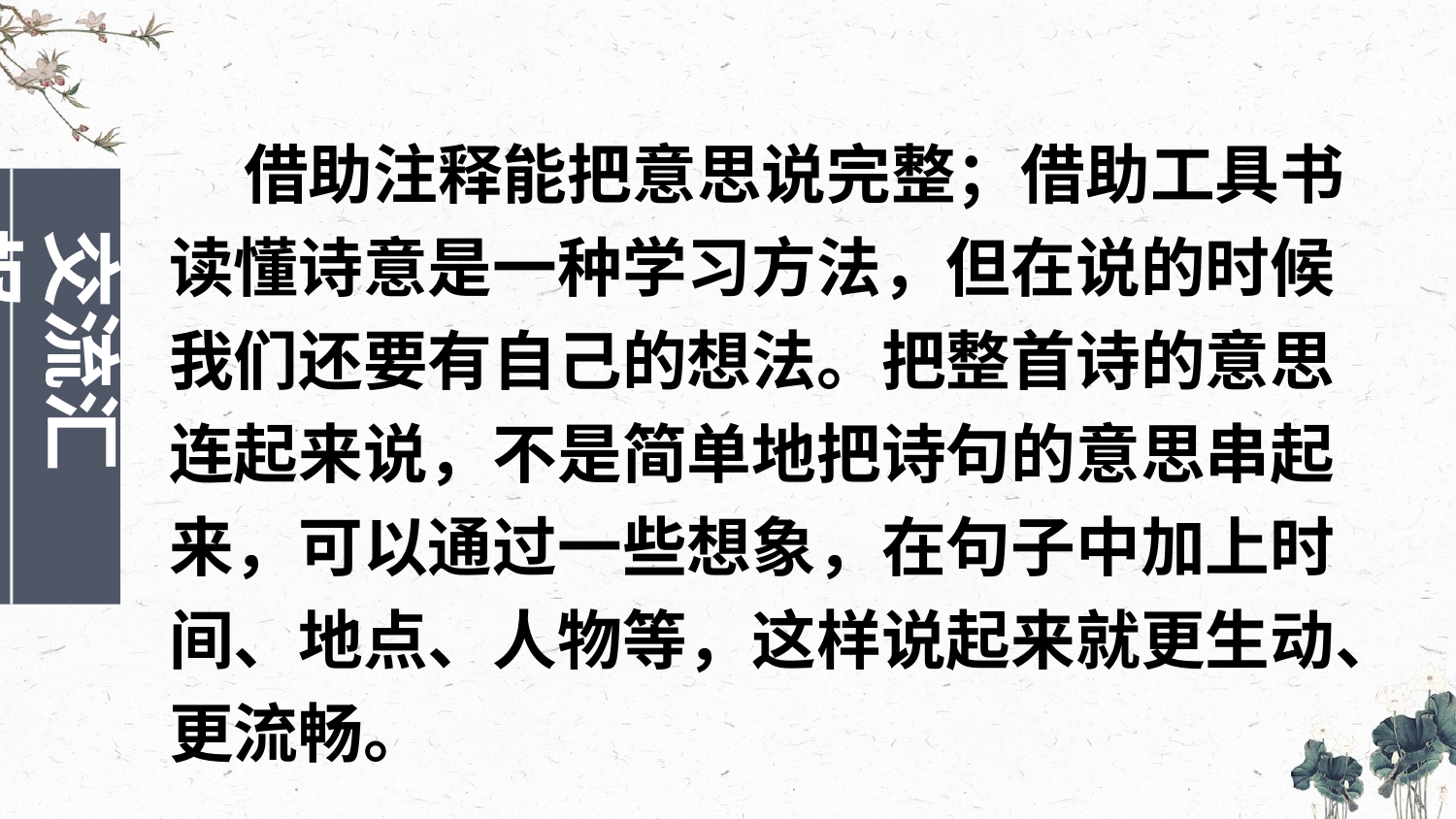

借助注释能把意思说完整；借助工具书读懂诗意是一种学习方法，但在说的时候我们还要有自己的想法。把整首诗的意思连起来说，不是简单地把诗句的意思串起来，可以通过一些想象，在句子中加上时间、地点、人物等，这样说起来就更生动、更流畅。
交流汇报